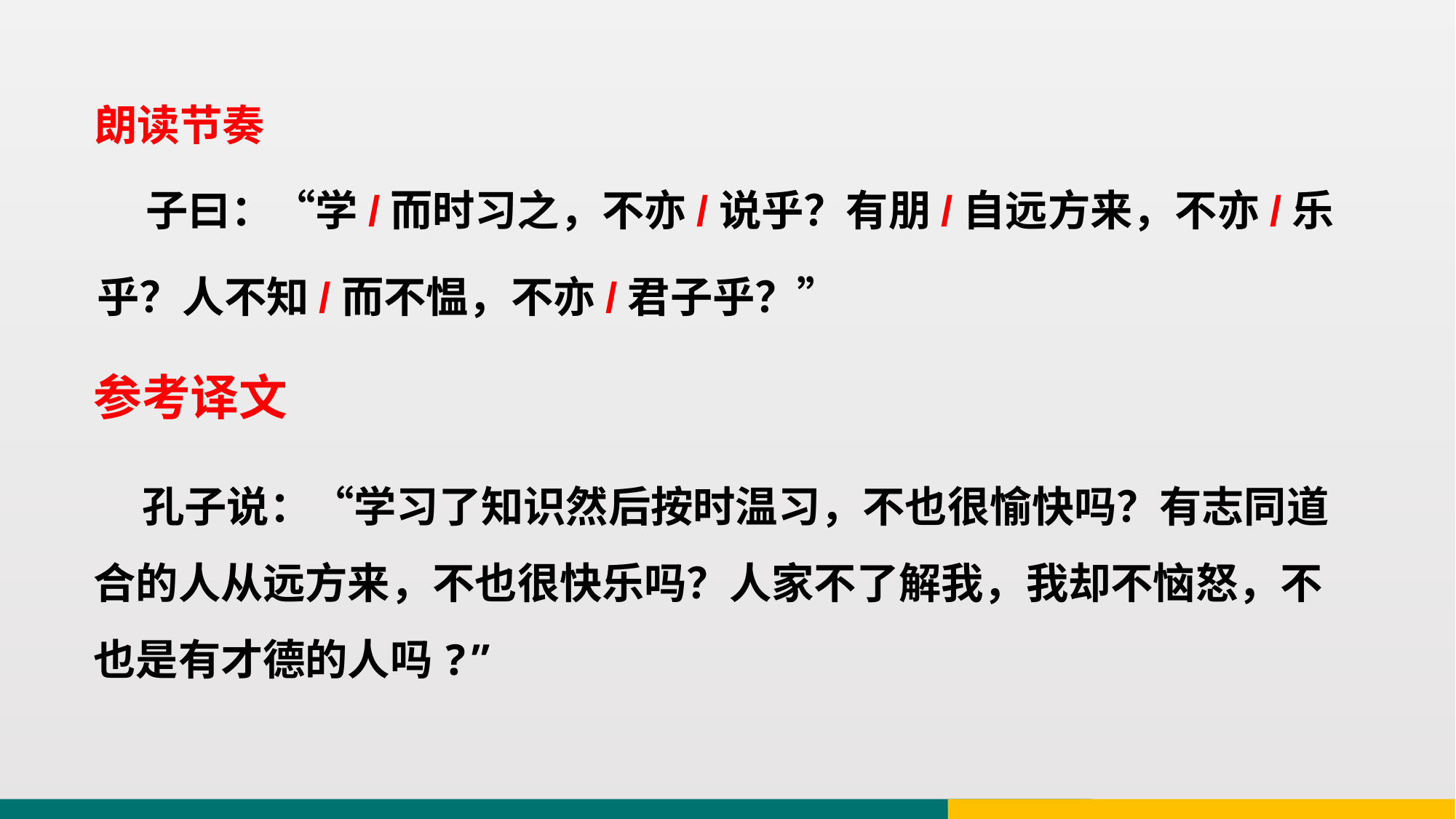

朗读节奏
    子曰：“学/而时习之，不亦/说乎？有朋/自远方来，不亦/乐乎？人不知/而不愠，不亦/君子乎？”
参考译文
    孔子说：“学习了知识然后按时温习，不也很愉快吗？有志同道合的人从远方来，不也很快乐吗？人家不了解我，我却不恼怒，不也是有才德的人吗?”